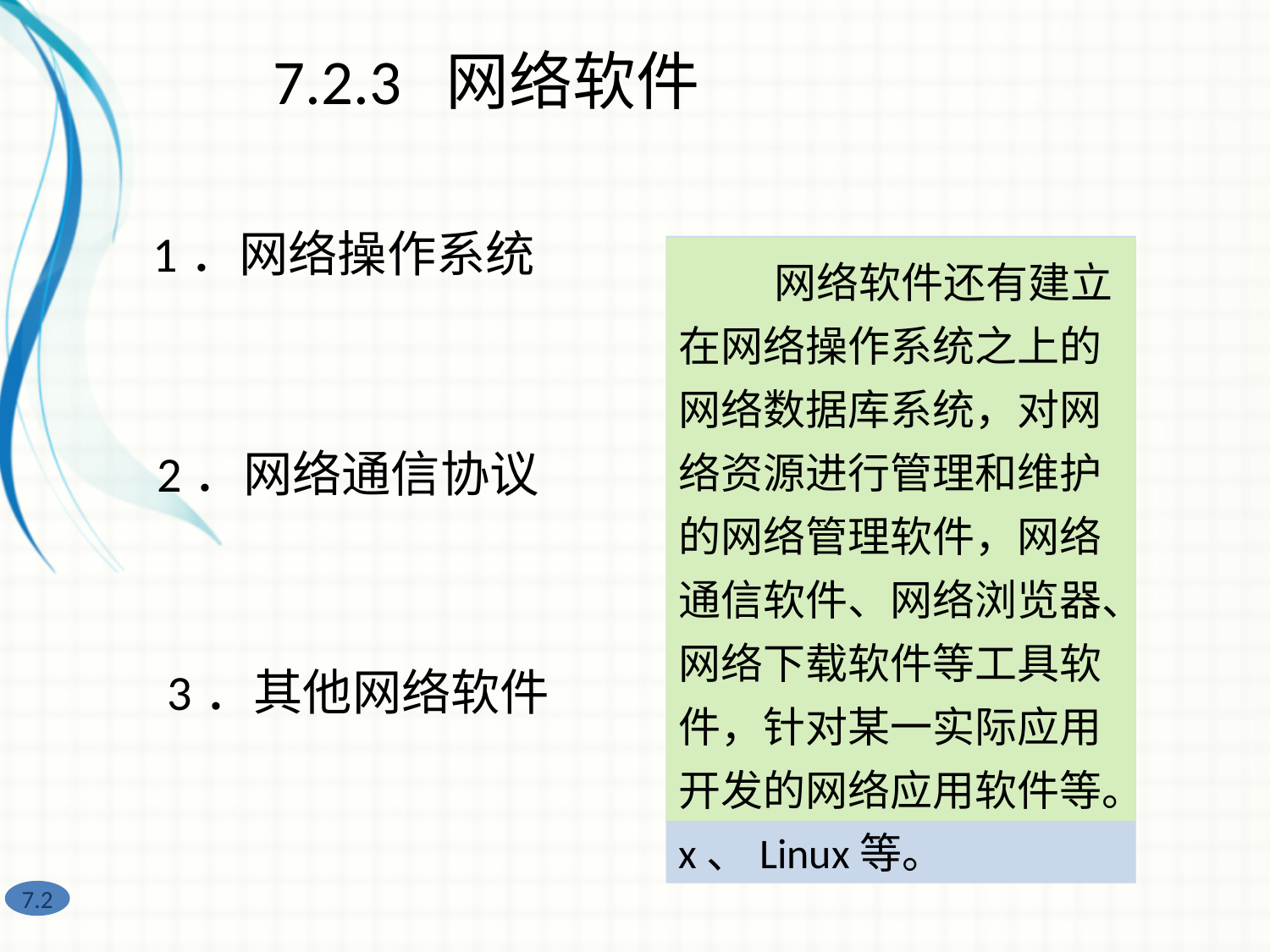

7.2.3  网络软件
1．网络操作系统
         网络通信协议是通信双方都必须遵守的通信规则的集合。这些规则使得不同操作系统和不同体系结构的网络得以相互通信，是一种网络通用语言，如NetBEUI协议、IPX/SPX兼容协议和TCP/IP协议等。
         网络操作系统使计算机操作系统增加了网络操作功能，管理和调度网络上的所有软件和硬件资源，使各个部分协调工作。常用的网络操作系统有Windows 2003 Server、Netware、Unix、Linux等。
         网络软件还有建立在网络操作系统之上的网络数据库系统，对网络资源进行管理和维护的网络管理软件，网络通信软件、网络浏览器、网络下载软件等工具软件，针对某一实际应用开发的网络应用软件等。
2．网络通信协议
3．其他网络软件